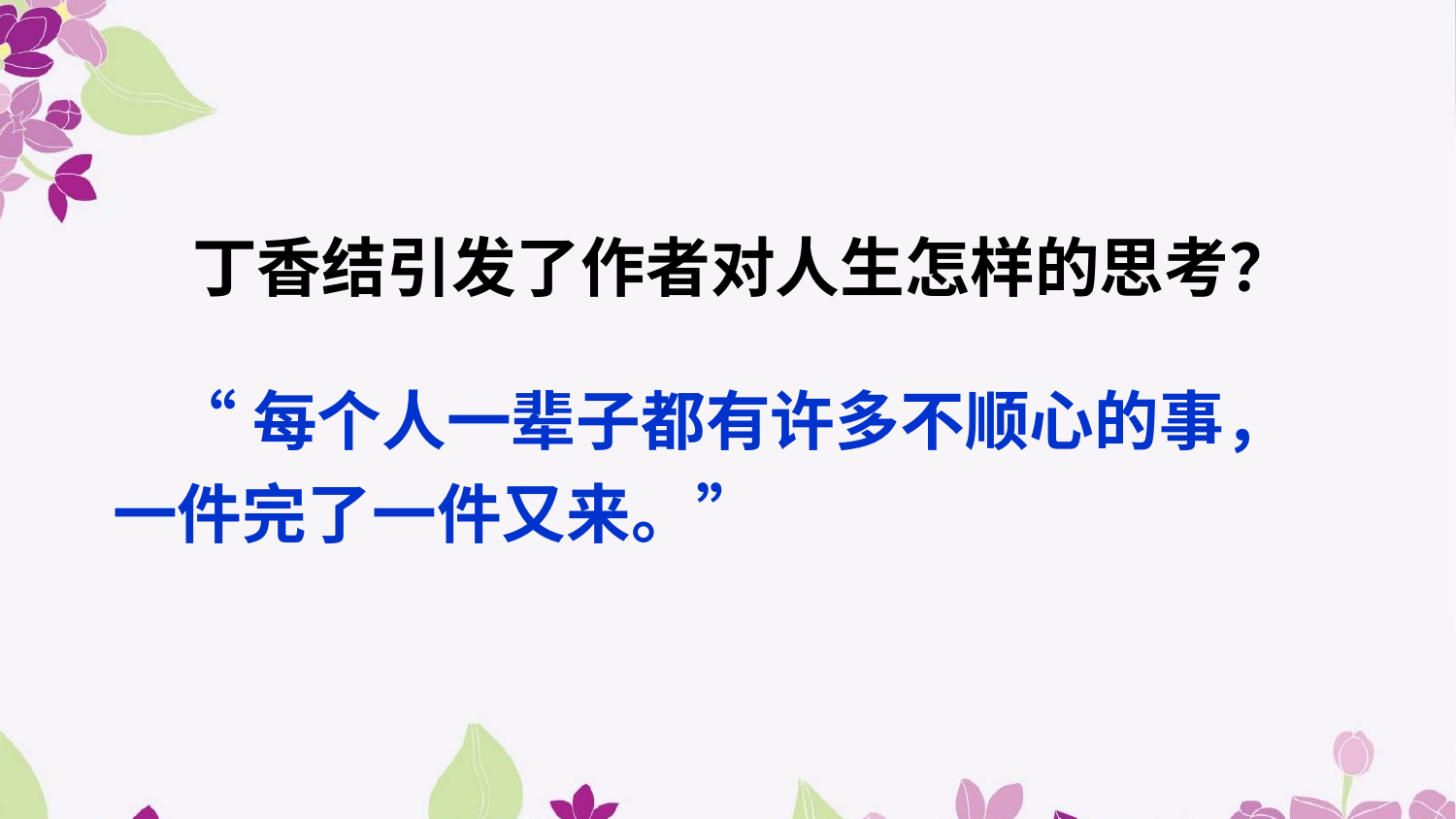

丁香结引发了作者对人生怎样的思考？
    “每个人一辈子都有许多不顺心的事，一件完了一件又来。”